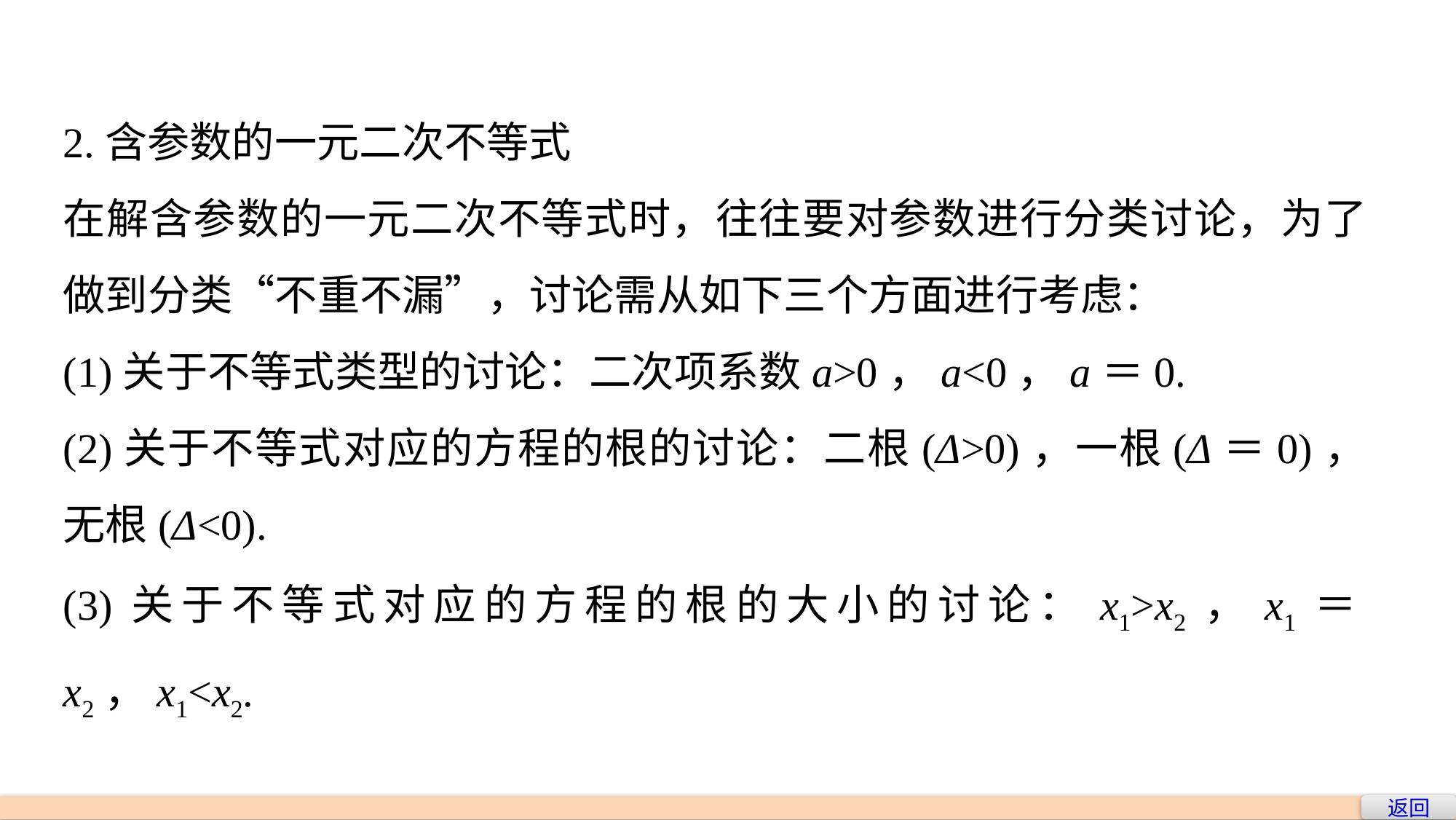

2.含参数的一元二次不等式
在解含参数的一元二次不等式时，往往要对参数进行分类讨论，为了做到分类“不重不漏”，讨论需从如下三个方面进行考虑：
(1)关于不等式类型的讨论：二次项系数a>0，a<0，a＝0.
(2)关于不等式对应的方程的根的讨论：二根(Δ>0)，一根(Δ＝0)，无根(Δ<0).
(3)关于不等式对应的方程的根的大小的讨论：x1>x2，x1＝x2，x1<x2.
返回